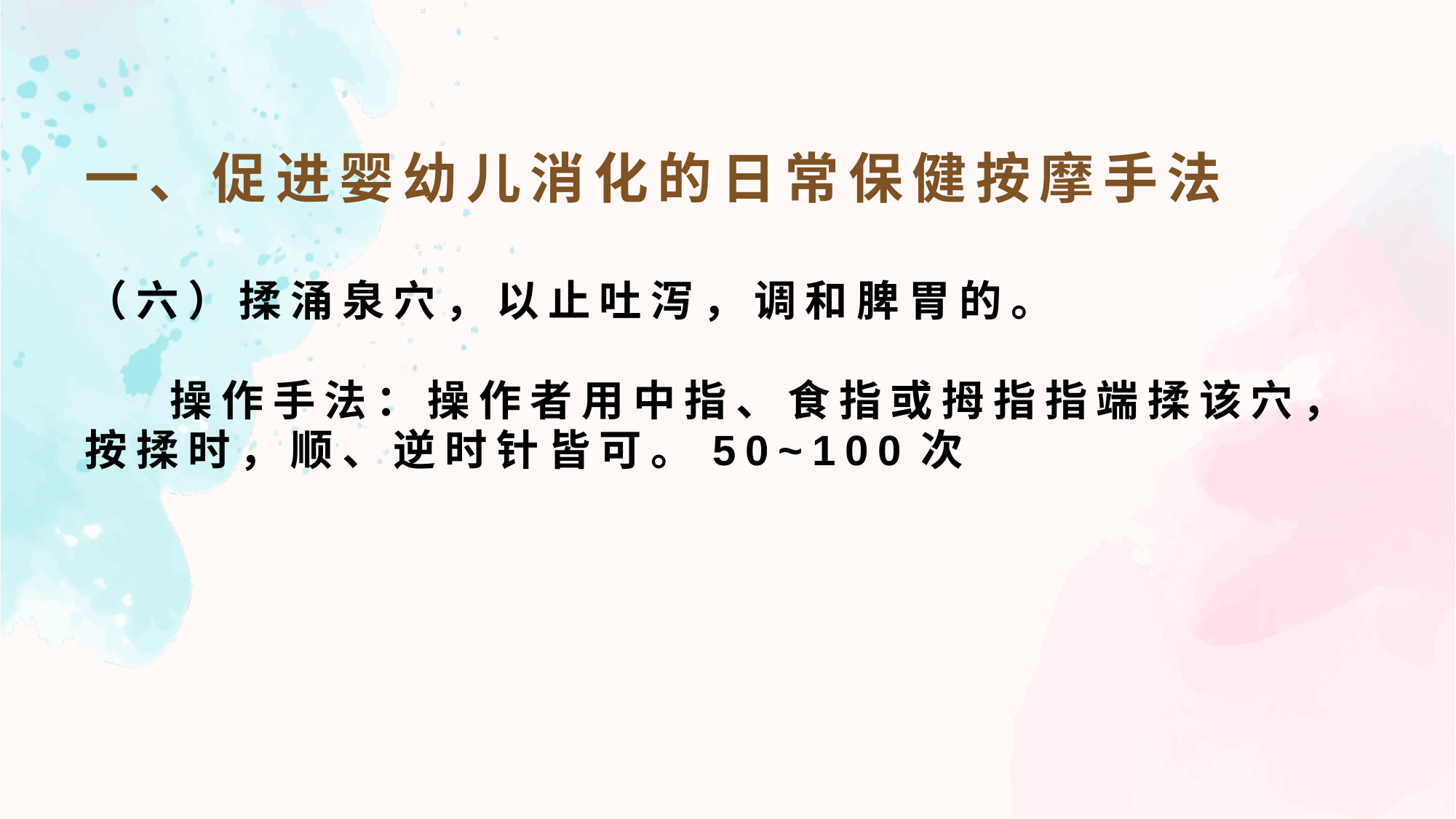

一、促进婴幼儿消化的日常保健按摩手法

（六）揉涌泉穴，以止吐泻，调和脾胃的。

    操作手法：操作者用中指、食指或拇指指端揉该穴，按揉时，顺、逆时针皆可。50~100次